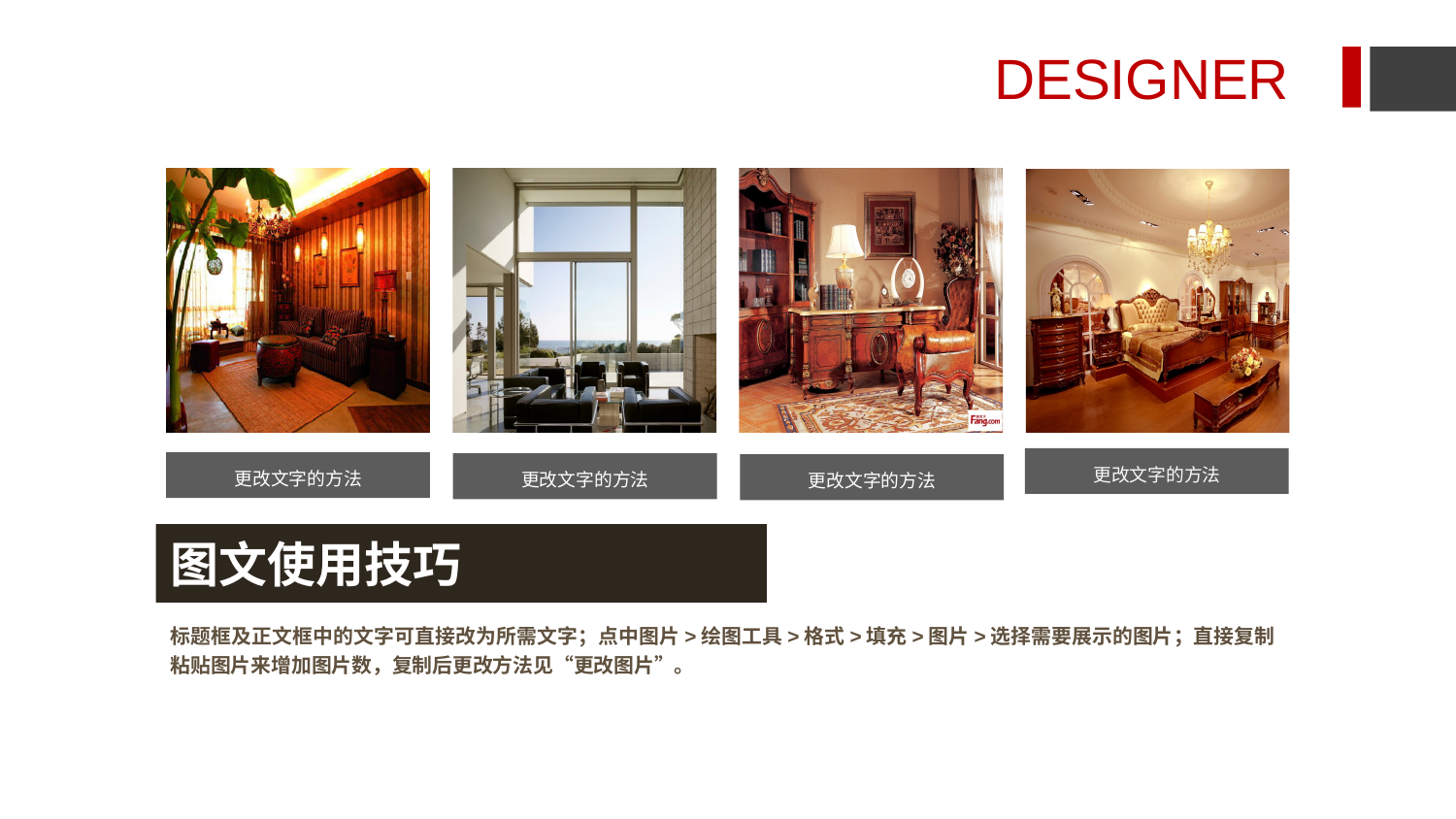

DESIGNER

更改文字的方法
更改文字的方法
更改文字的方法
更改文字的方法
图文使用技巧
标题框及正文框中的文字可直接改为所需文字；点中图片>绘图工具>格式>填充>图片>选择需要展示的图片；直接复制粘贴图片来增加图片数，复制后更改方法见“更改图片”。